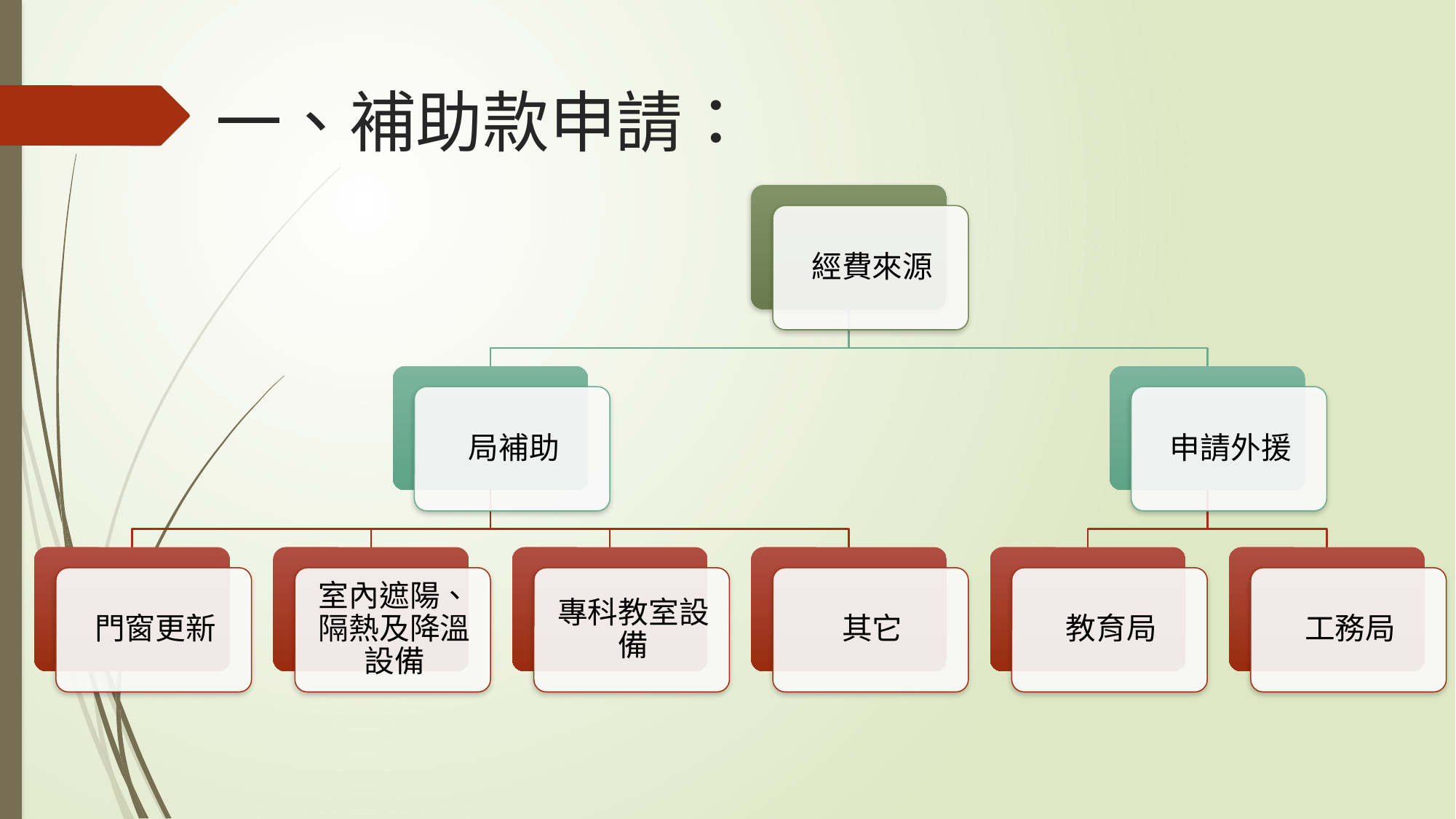

經費來源
局補助
門窗更新
室內遮陽、隔熱及降溫設備
專科教室設備
其它
申請外援
教育局
工務局
# 一、補助款申請：